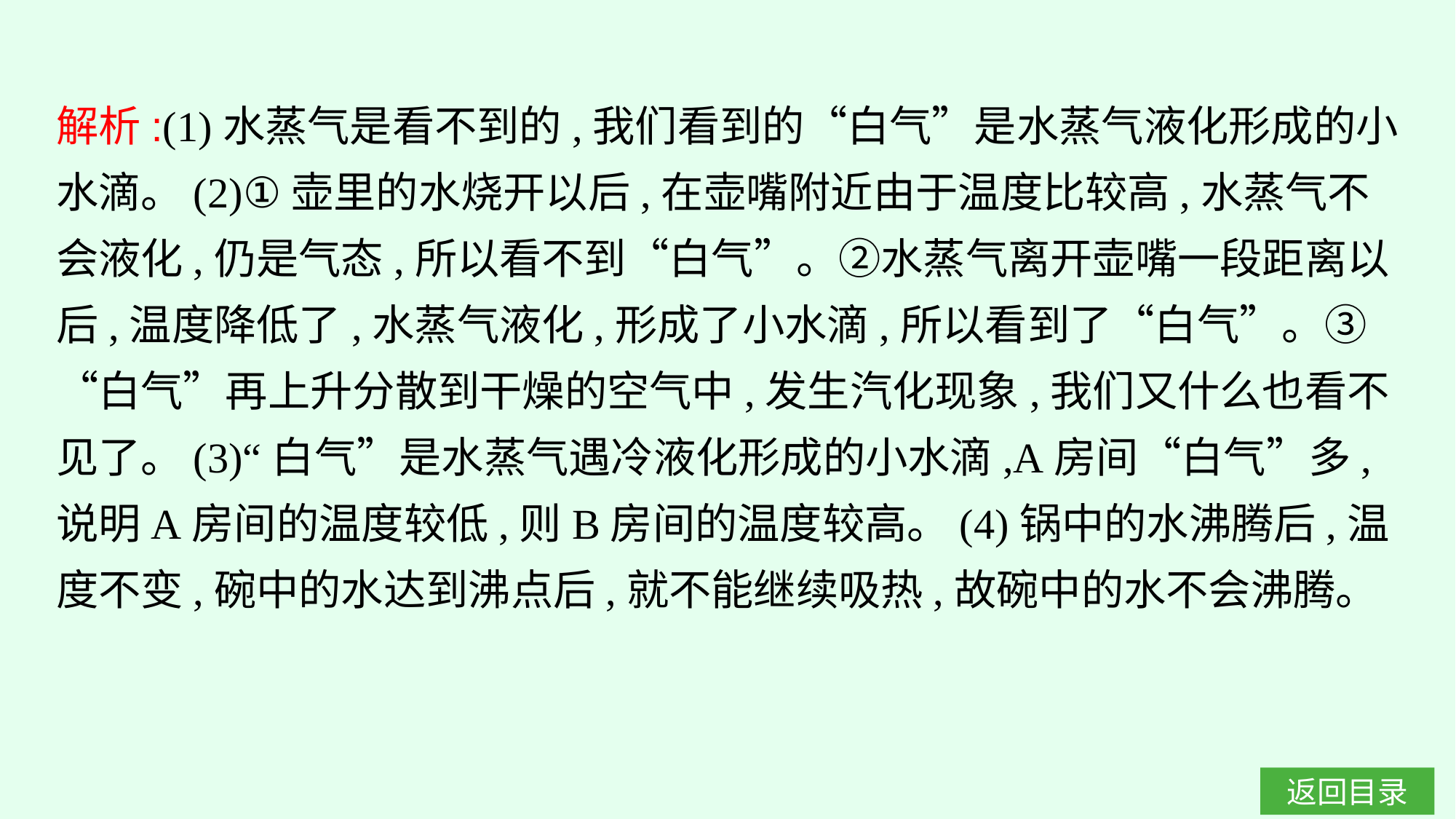

解析:(1)水蒸气是看不到的,我们看到的“白气”是水蒸气液化形成的小水滴。(2)①壶里的水烧开以后,在壶嘴附近由于温度比较高,水蒸气不会液化,仍是气态,所以看不到“白气”。②水蒸气离开壶嘴一段距离以后,温度降低了,水蒸气液化,形成了小水滴,所以看到了“白气”。③“白气”再上升分散到干燥的空气中,发生汽化现象,我们又什么也看不见了。(3)“白气”是水蒸气遇冷液化形成的小水滴,A房间“白气”多,说明A房间的温度较低,则B房间的温度较高。(4)锅中的水沸腾后,温度不变,碗中的水达到沸点后,就不能继续吸热,故碗中的水不会沸腾。